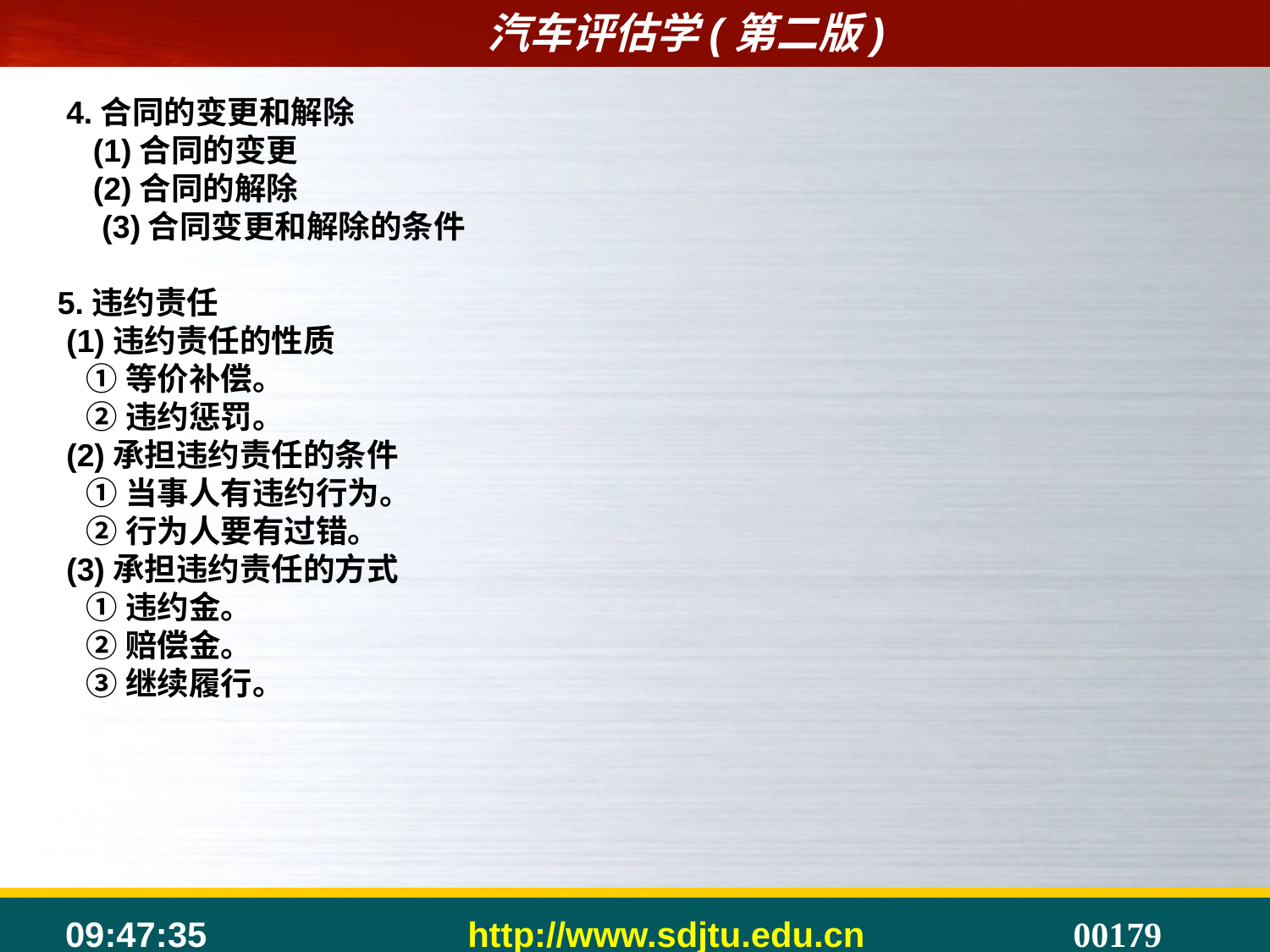

4.合同的变更和解除
    (1)合同的变更
    (2)合同的解除
     (3)合同变更和解除的条件

5.违约责任
 (1)违约责任的性质
    ①等价补偿。
    ②违约惩罚。
 (2)承担违约责任的条件
    ①当事人有违约行为。
    ②行为人要有过错。
 (3)承担违约责任的方式
    ①违约金。
    ②赔偿金。
    ③继续履行。